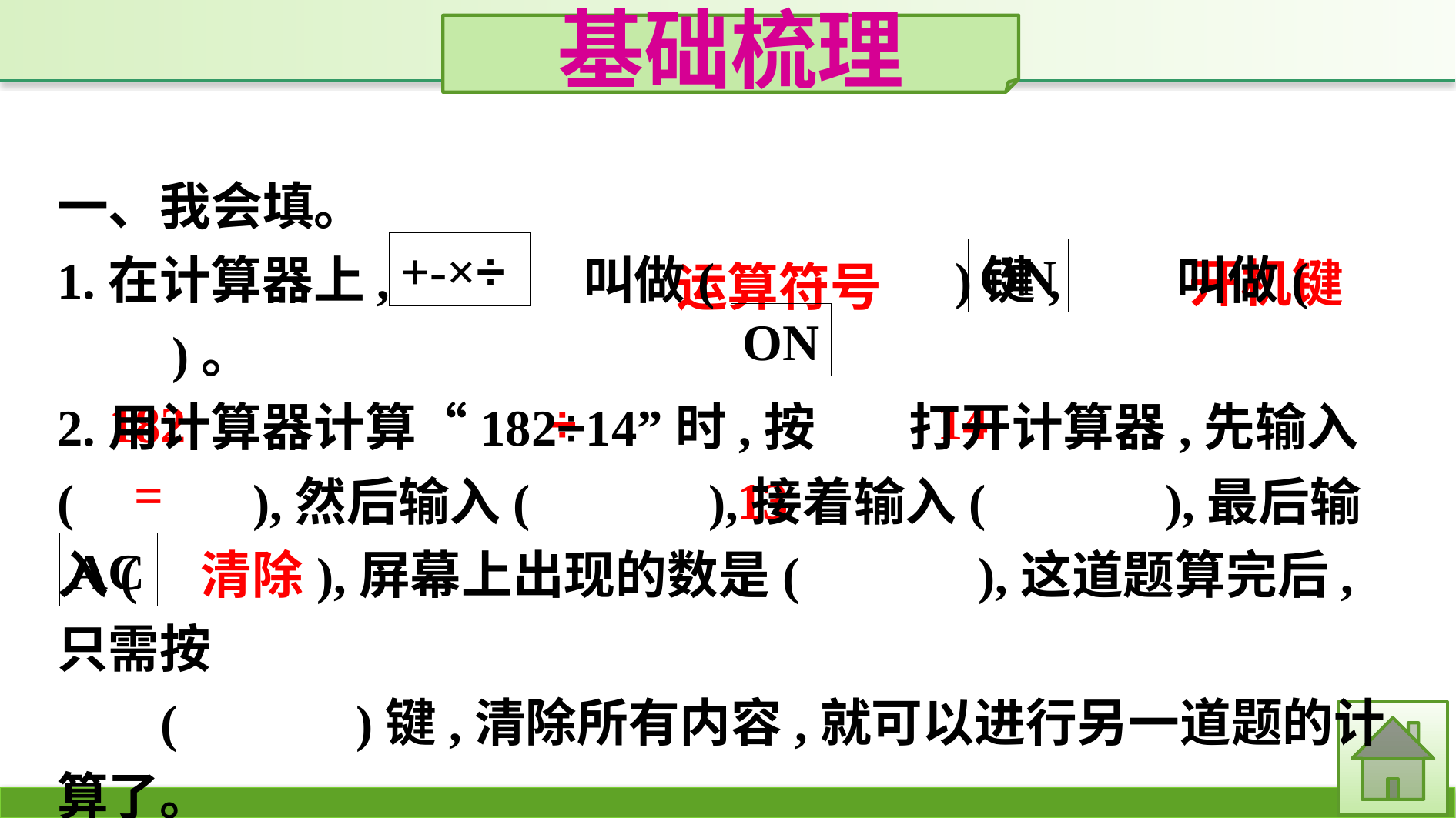

基础梳理
一、我会填。
1.在计算器上,              叫做(  　   　　)键,        叫做(　　　)。
2.用计算器计算“182÷14”时,按        打开计算器,先输入(　　　),然后输入(　　　),接着输入(　　　),最后输入(　　　),屏幕上出现的数是(　　　),这道题算完后,只需按
        (　　　)键,清除所有内容,就可以进行另一道题的计算了。
+-×÷
ON
ON
AC
开机键
运算符号
14
÷
182
=
13
清除